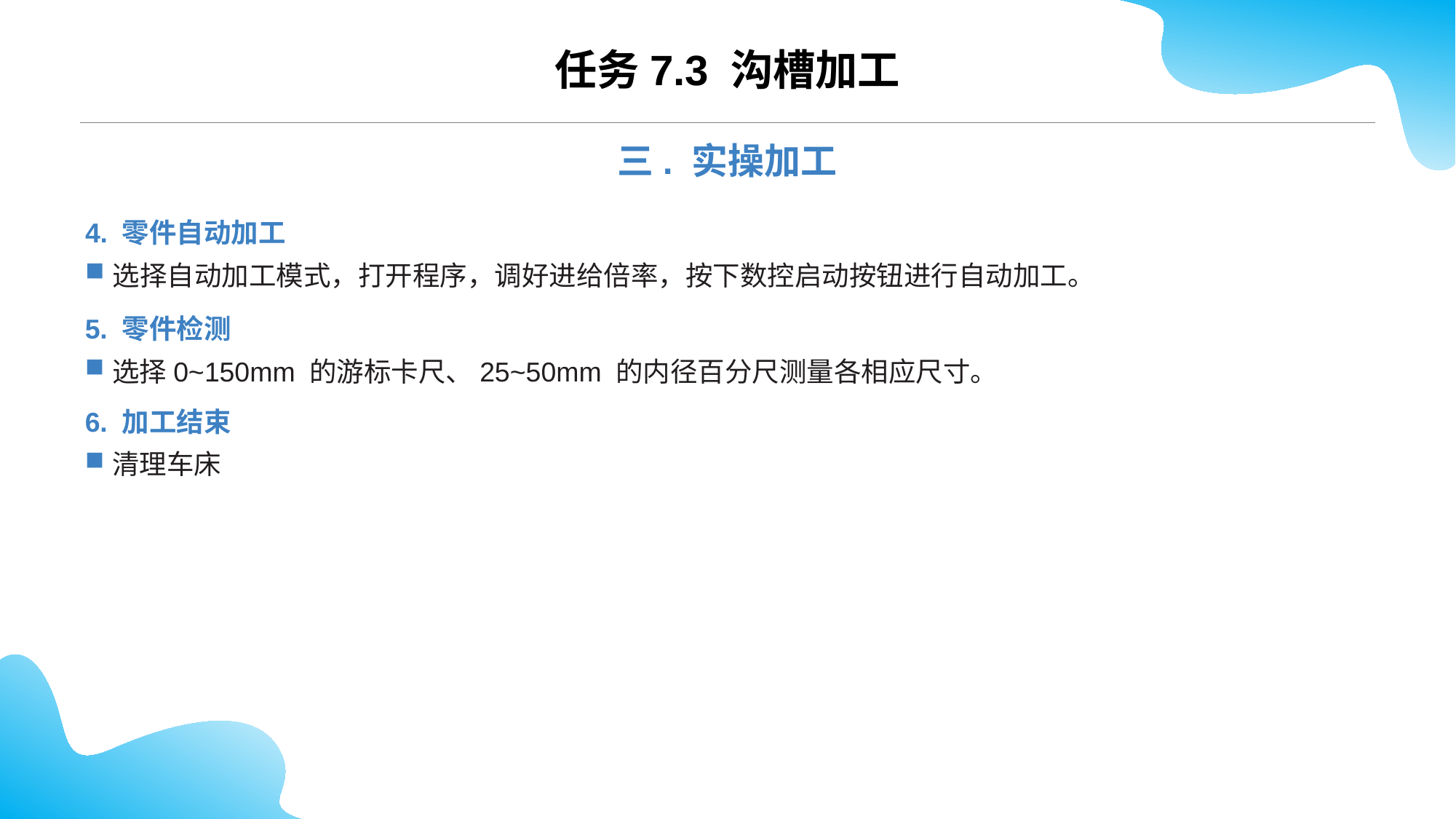

CONTENTS
任务7.3 沟槽加工
三. 实操加工
4. 零件自动加工
选择自动加工模式，打开程序，调好进给倍率，按下数控启动按钮进行自动加工。
5. 零件检测
选择0~150mm 的游标卡尺、25~50mm 的内径百分尺测量各相应尺寸。
6. 加工结束
清理车床